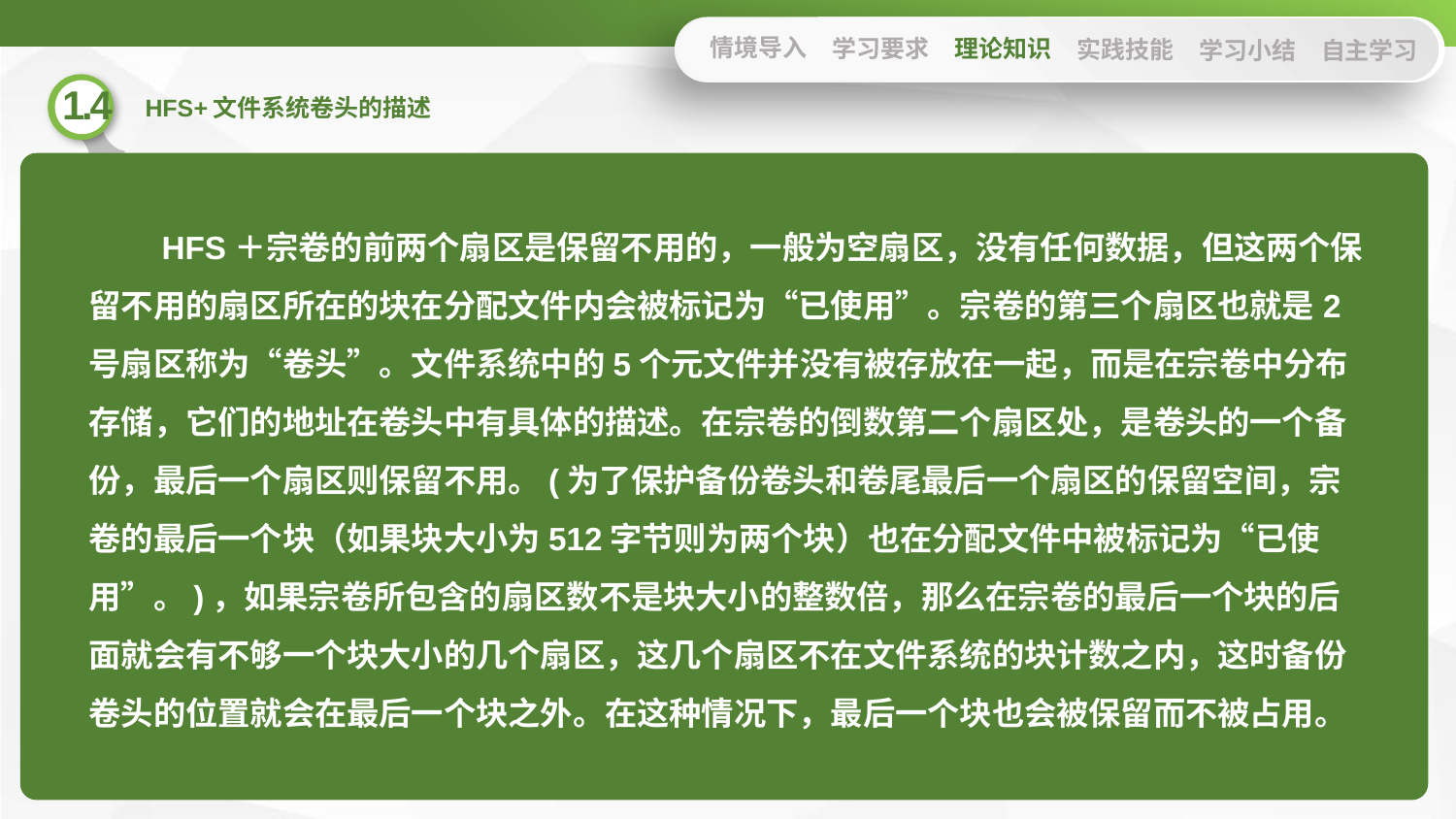

情境导入
学习要求
理论知识
实践技能
学习小结
自主学习
HFS＋宗卷的前两个扇区是保留不用的，一般为空扇区，没有任何数据，但这两个保留不用的扇区所在的块在分配文件内会被标记为“已使用”。宗卷的第三个扇区也就是2号扇区称为“卷头”。文件系统中的5个元文件并没有被存放在一起，而是在宗卷中分布存储，它们的地址在卷头中有具体的描述。在宗卷的倒数第二个扇区处，是卷头的一个备份，最后一个扇区则保留不用。(为了保护备份卷头和卷尾最后一个扇区的保留空间，宗卷的最后一个块（如果块大小为512字节则为两个块）也在分配文件中被标记为“已使用”。)，如果宗卷所包含的扇区数不是块大小的整数倍，那么在宗卷的最后一个块的后面就会有不够一个块大小的几个扇区，这几个扇区不在文件系统的块计数之内，这时备份卷头的位置就会在最后一个块之外。在这种情况下，最后一个块也会被保留而不被占用。